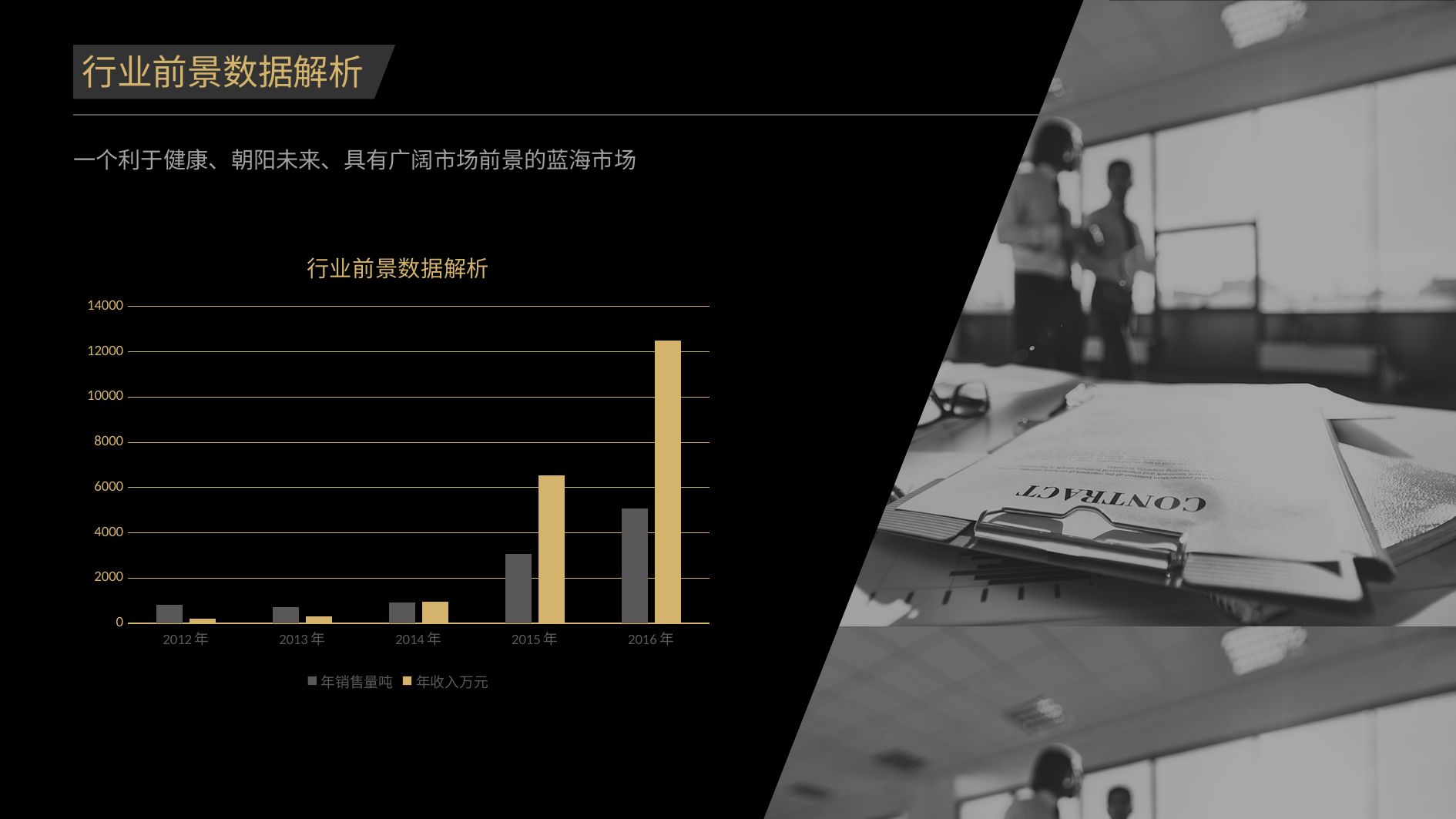

行业前景数据解析

一个利于健康、朝阳未来、具有广阔市场前景的蓝海市场

### Chart: 行业前景数据解析

| Category | 年销售量吨 | 年收入万元 |
|---|---|---|
| 2012年 | 809.0 | 206.0 |
| 2013年 | 699.0 | 305.0 |
| 2014年 | 921.0 | 960.0 |
| 2015年 | 3050.0 | 6520.0 |
| 2016年 | 5080.0 | 12500.0 |